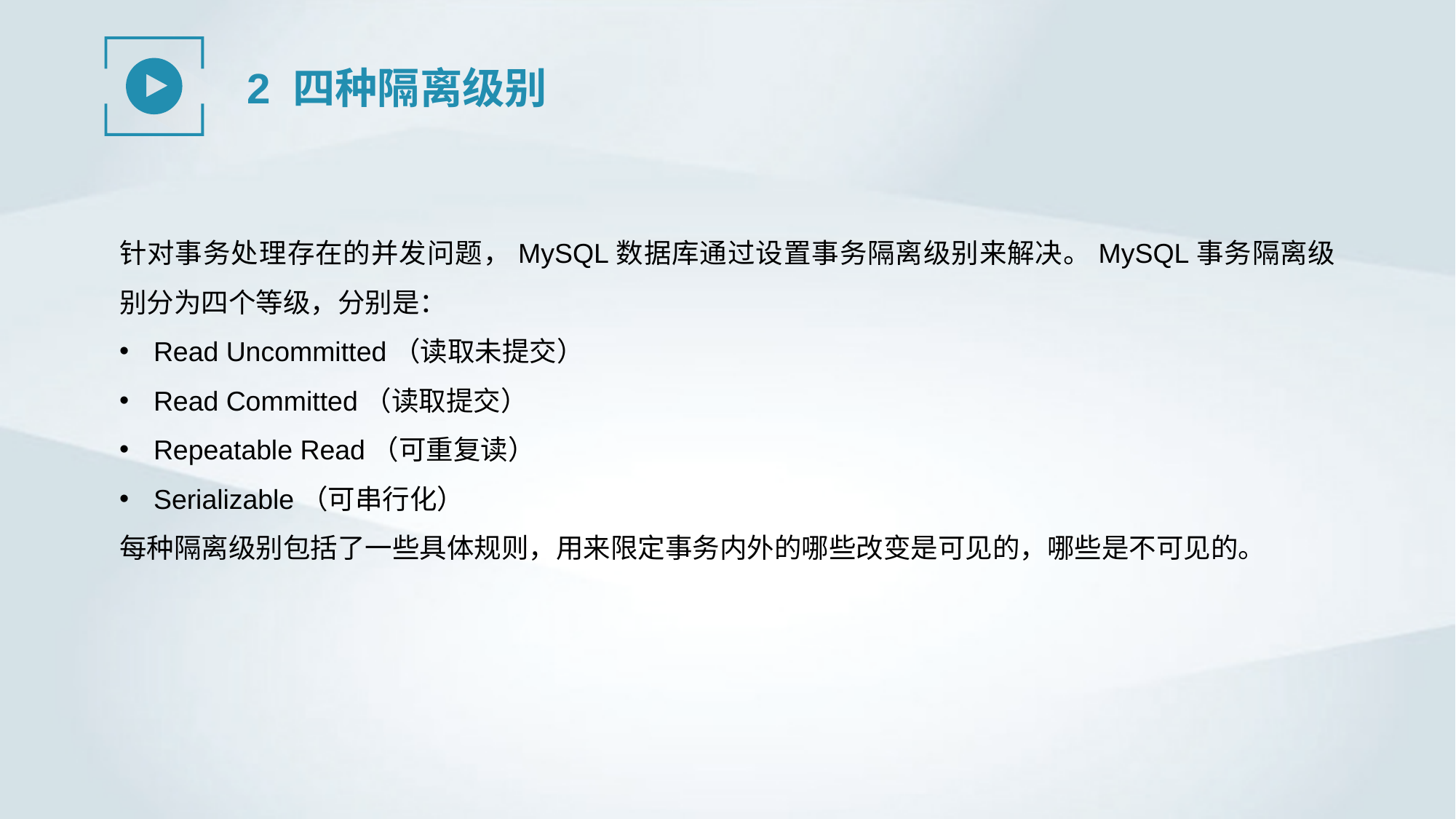

2 四种隔离级别
针对事务处理存在的并发问题，MySQL数据库通过设置事务隔离级别来解决。MySQL事务隔离级别分为四个等级，分别是：
Read Uncommitted（读取未提交）
Read Committed（读取提交）
Repeatable Read（可重复读）
Serializable（可串行化）
每种隔离级别包括了一些具体规则，用来限定事务内外的哪些改变是可见的，哪些是不可见的。